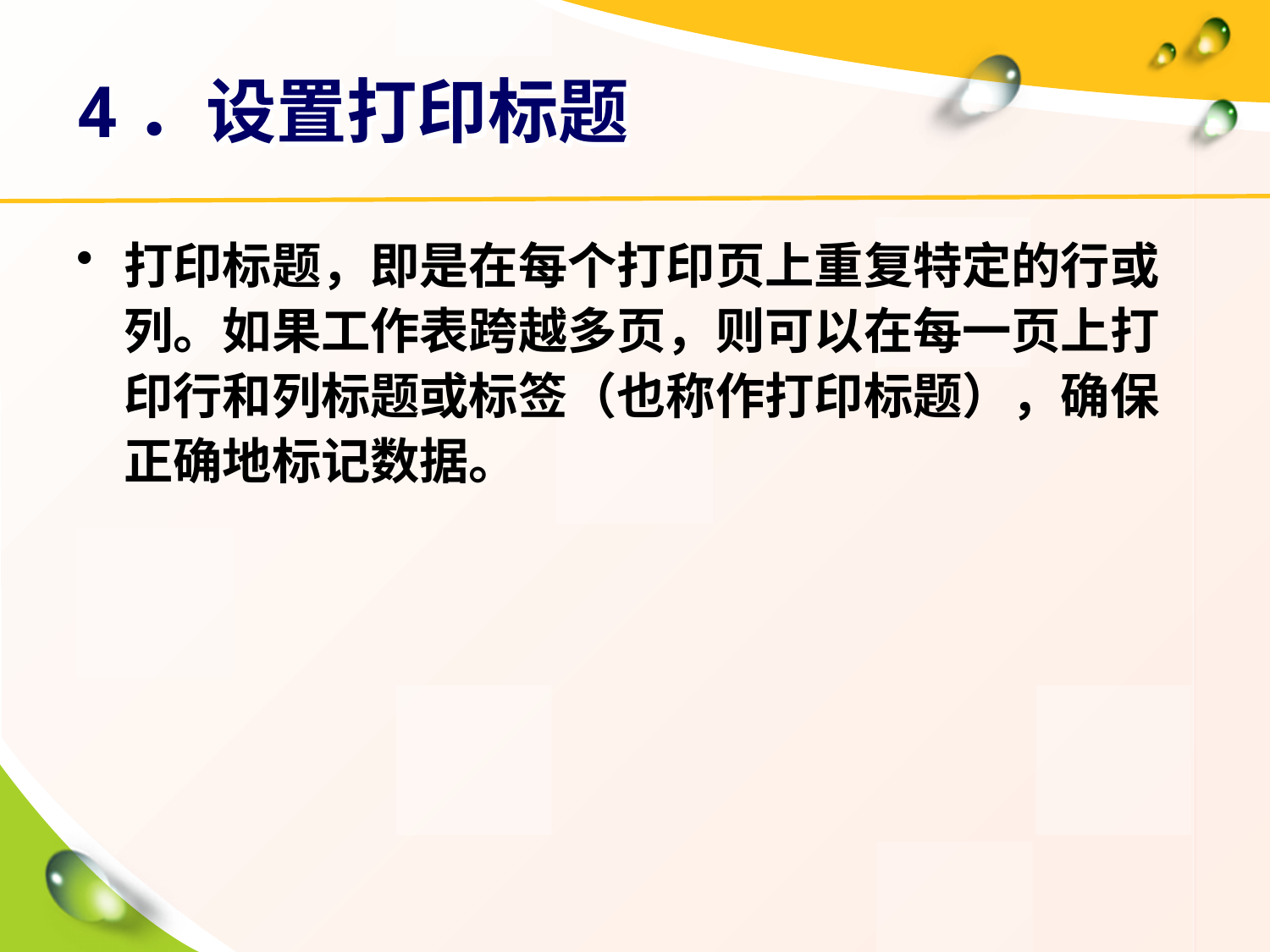

# 4．设置打印标题
打印标题，即是在每个打印页上重复特定的行或列。如果工作表跨越多页，则可以在每一页上打印行和列标题或标签（也称作打印标题），确保正确地标记数据。